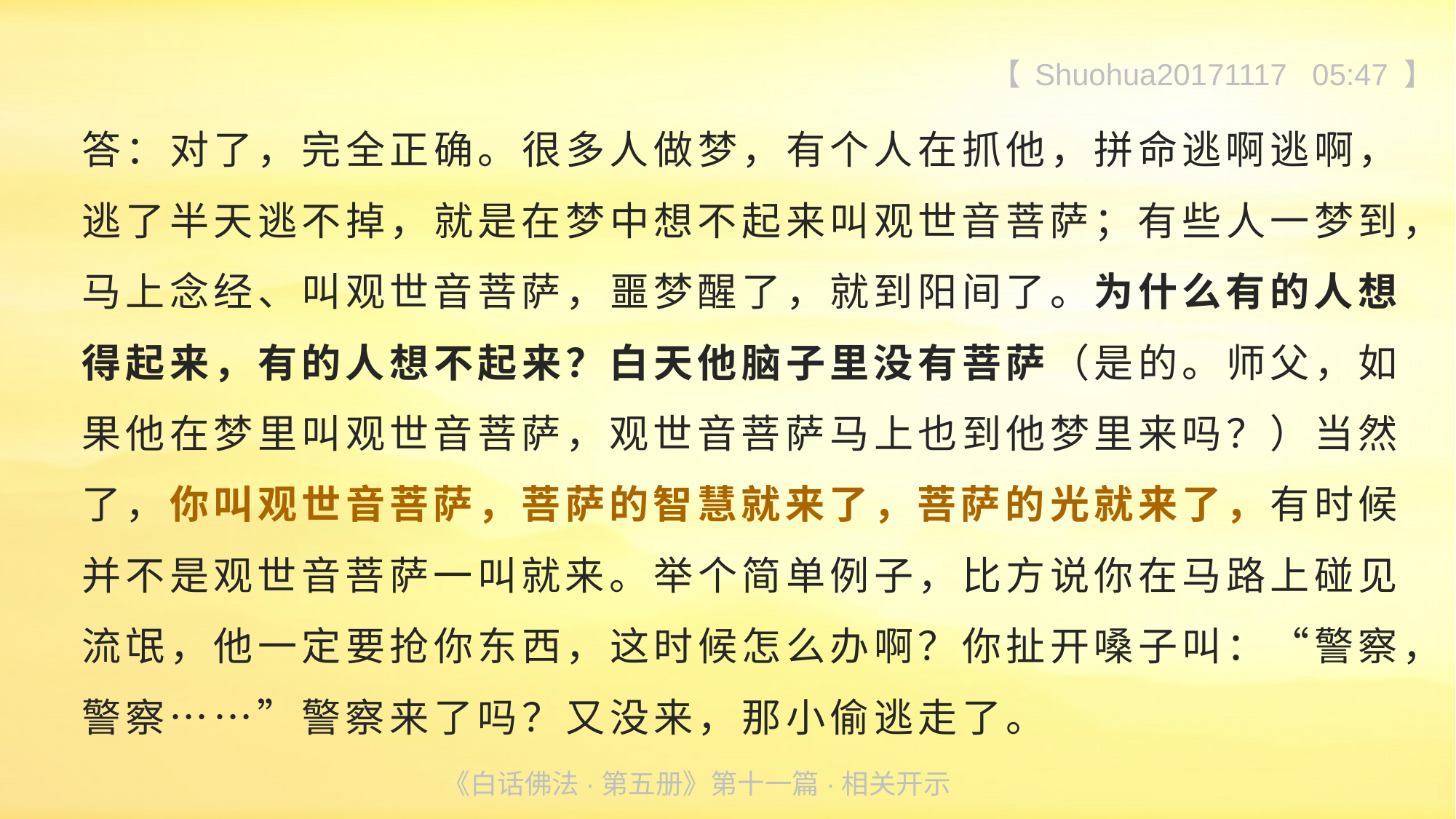

【 Shuohua20171117   05:47 】
答：对了，完全正确。很多人做梦，有个人在抓他，拼命逃啊逃啊，逃了半天逃不掉，就是在梦中想不起来叫观世音菩萨；有些人一梦到，马上念经、叫观世音菩萨，噩梦醒了，就到阳间了。为什么有的人想得起来，有的人想不起来？白天他脑子里没有菩萨（是的。师父，如果他在梦里叫观世音菩萨，观世音菩萨马上也到他梦里来吗？）当然了，你叫观世音菩萨，菩萨的智慧就来了，菩萨的光就来了，有时候并不是观世音菩萨一叫就来。举个简单例子，比方说你在马路上碰见流氓，他一定要抢你东西，这时候怎么办啊？你扯开嗓子叫：“警察，
警察……”警察来了吗？又没来，那小偷逃走了。
《白话佛法·第五册》第十一篇·相关开示